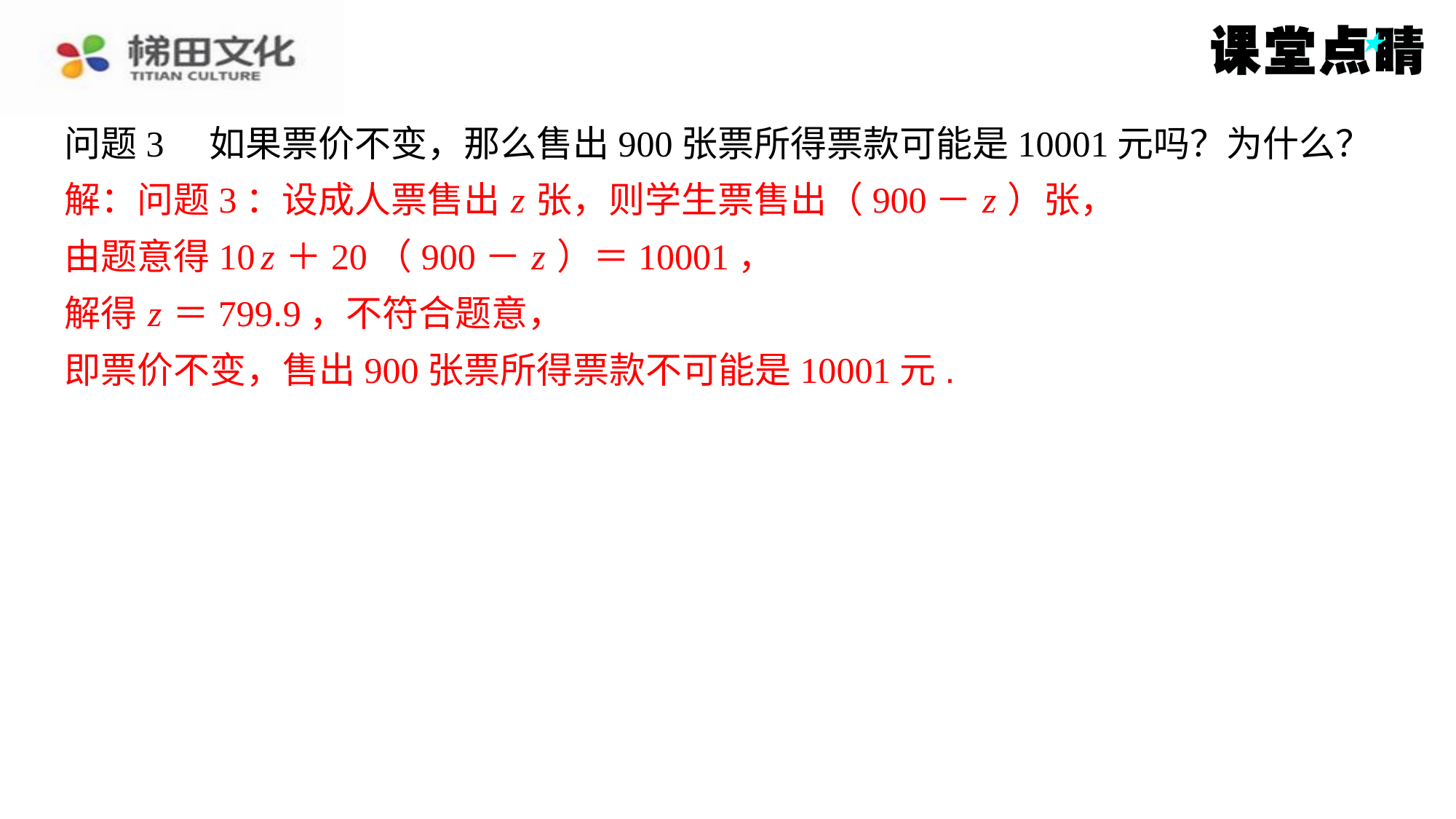

问题3　如果票价不变，那么售出900张票所得票款可能是10001元吗？为什么？
解：问题3：设成人票售出 z 张，则学生票售出（900－ z ）张，
由题意得10 z ＋20（900－ z ）＝10001，
解得 z ＝799.9，不符合题意，
即票价不变，售出900张票所得票款不可能是10001元.
解：问题3：设成人票售出 z 张，则学生票售出（900－ z ）张，
由题意得10 z ＋20（900－ z ）＝10001，
解得 z ＝799.9，不符合题意，
即票价不变，售出900张票所得票款不可能是10001元.